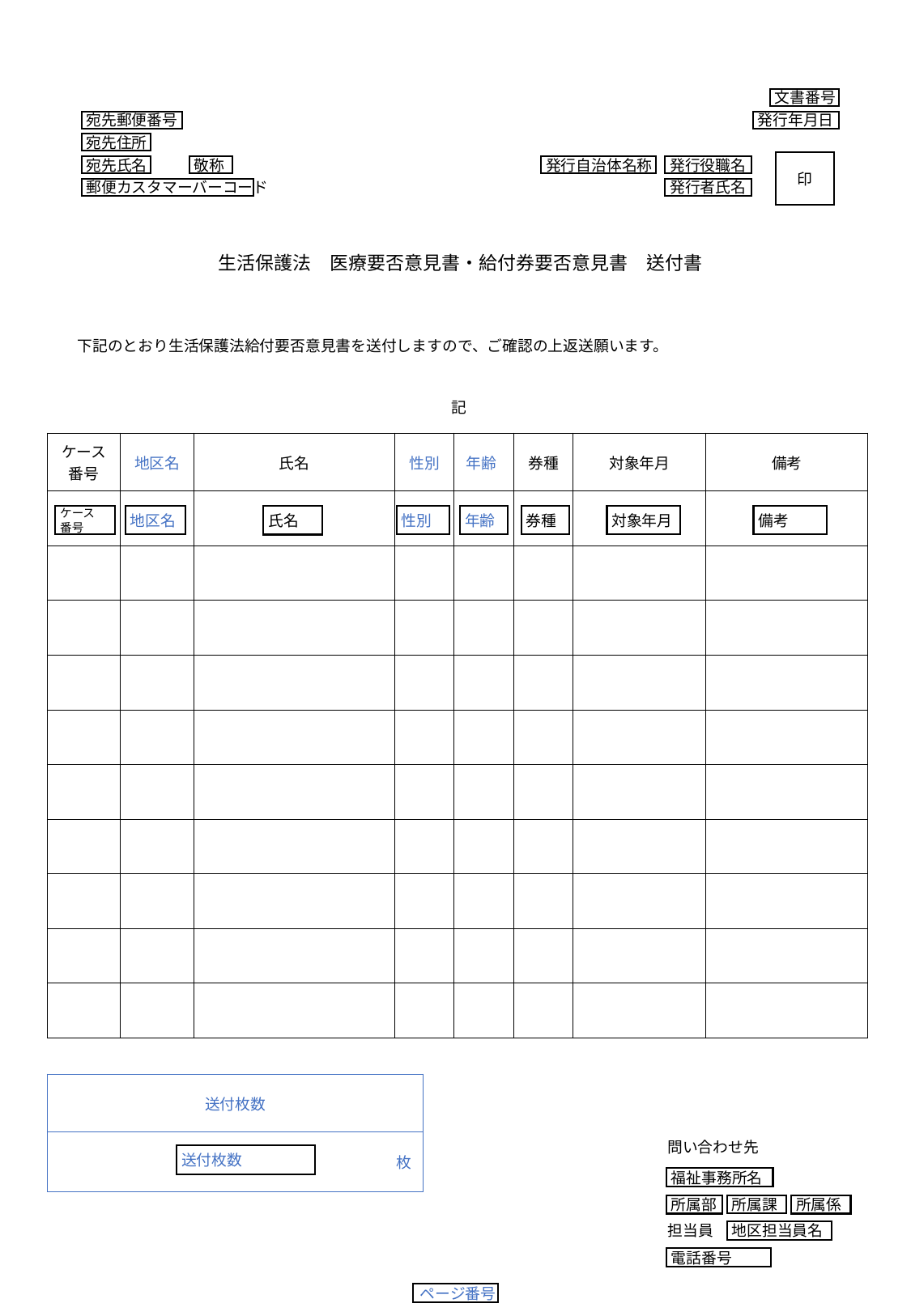

文書番号
発行年月日
宛先郵便番号
宛先住所
印
宛先氏名
敬称
発行自治体名称
発行役職名
郵便カスタマーバーコード
発行者氏名
生活保護法　医療要否意見書・給付券要否意見書　送付書
下記のとおり生活保護法給付要否意見書を送付しますので、ご確認の上返送願います。
記
| ケース番号 | 地区名 | 氏名 | 性別 | 年齢 | 券種 | 対象年月 | 備考 |
| --- | --- | --- | --- | --- | --- | --- | --- |
|  |  |  |  |  |  |  |  |
|  |  |  |  |  |  |  |  |
|  |  |  |  |  |  |  |  |
|  |  |  |  |  |  |  |  |
|  |  |  |  |  |  |  |  |
|  |  |  |  |  |  |  |  |
|  |  |  |  |  |  |  |  |
|  |  |  |  |  |  |  |  |
|  |  |  |  |  |  |  |  |
|  |  |  |  |  |  |  |  |
ケース
番号
地区名
性別
年齢
券種
対象年月
備考
氏名
| 送付枚数 |
| --- |
| 枚 |
問い合わせ先
福祉事務所名
所属部
所属係
所属課
担当員
地区担当員名
電話番号
送付枚数
ページ番号